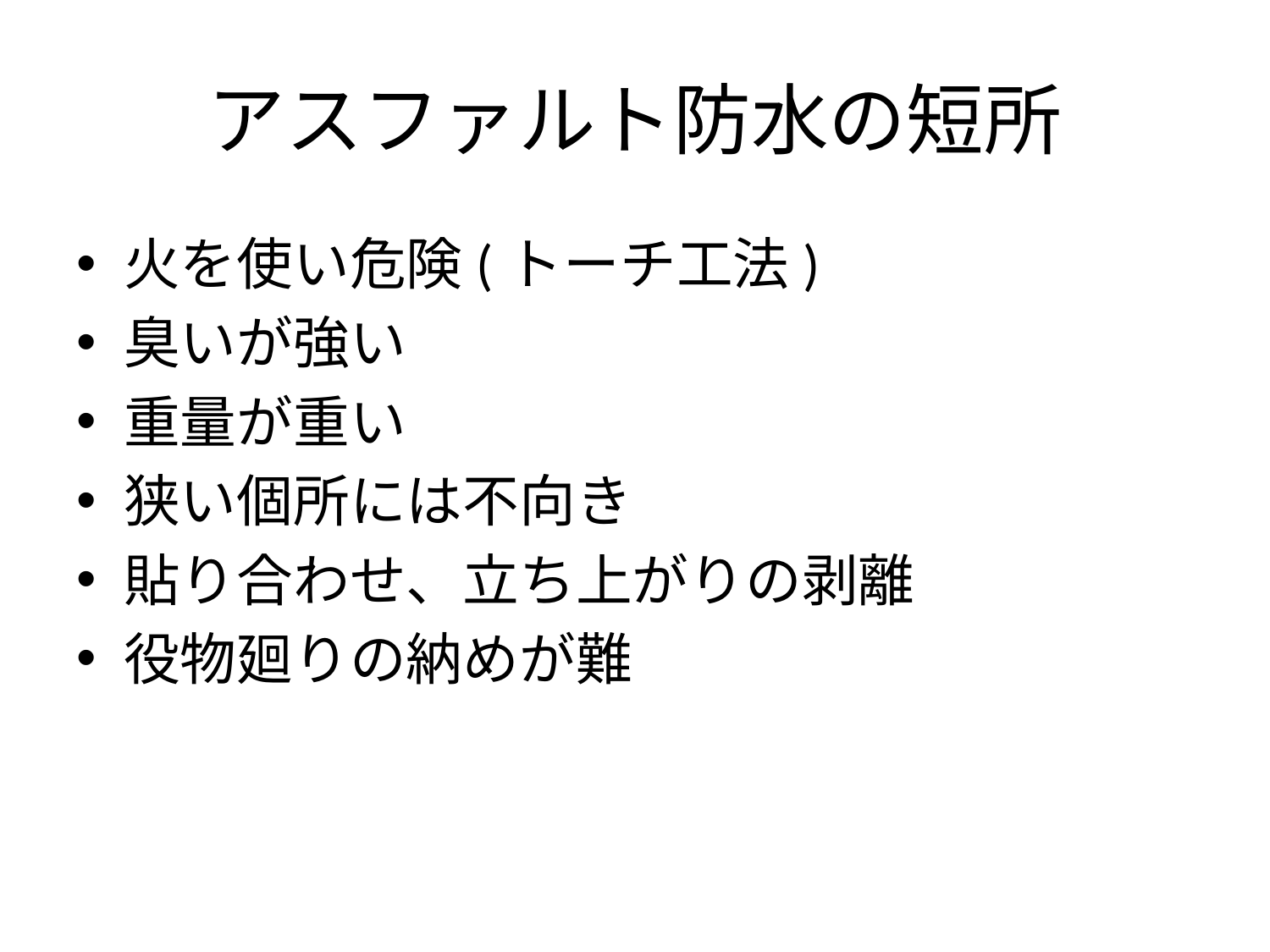

# アスファルト防水の短所
火を使い危険(トーチ工法)
臭いが強い
重量が重い
狭い個所には不向き
貼り合わせ、立ち上がりの剥離
役物廻りの納めが難